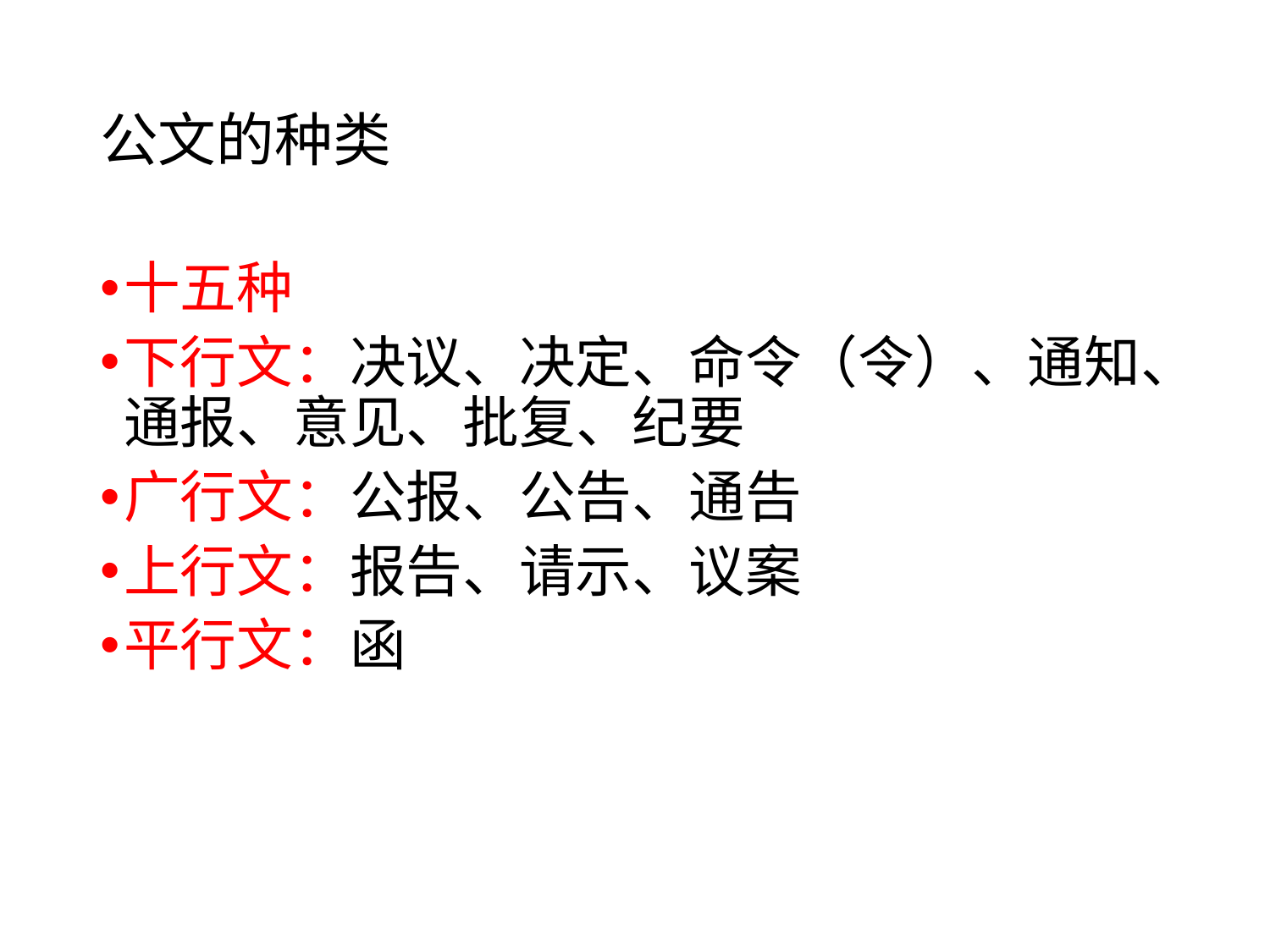

# 公文的种类
十五种
下行文：决议、决定、命令（令）、通知、通报、意见、批复、纪要
广行文：公报、公告、通告
上行文：报告、请示、议案
平行文：函